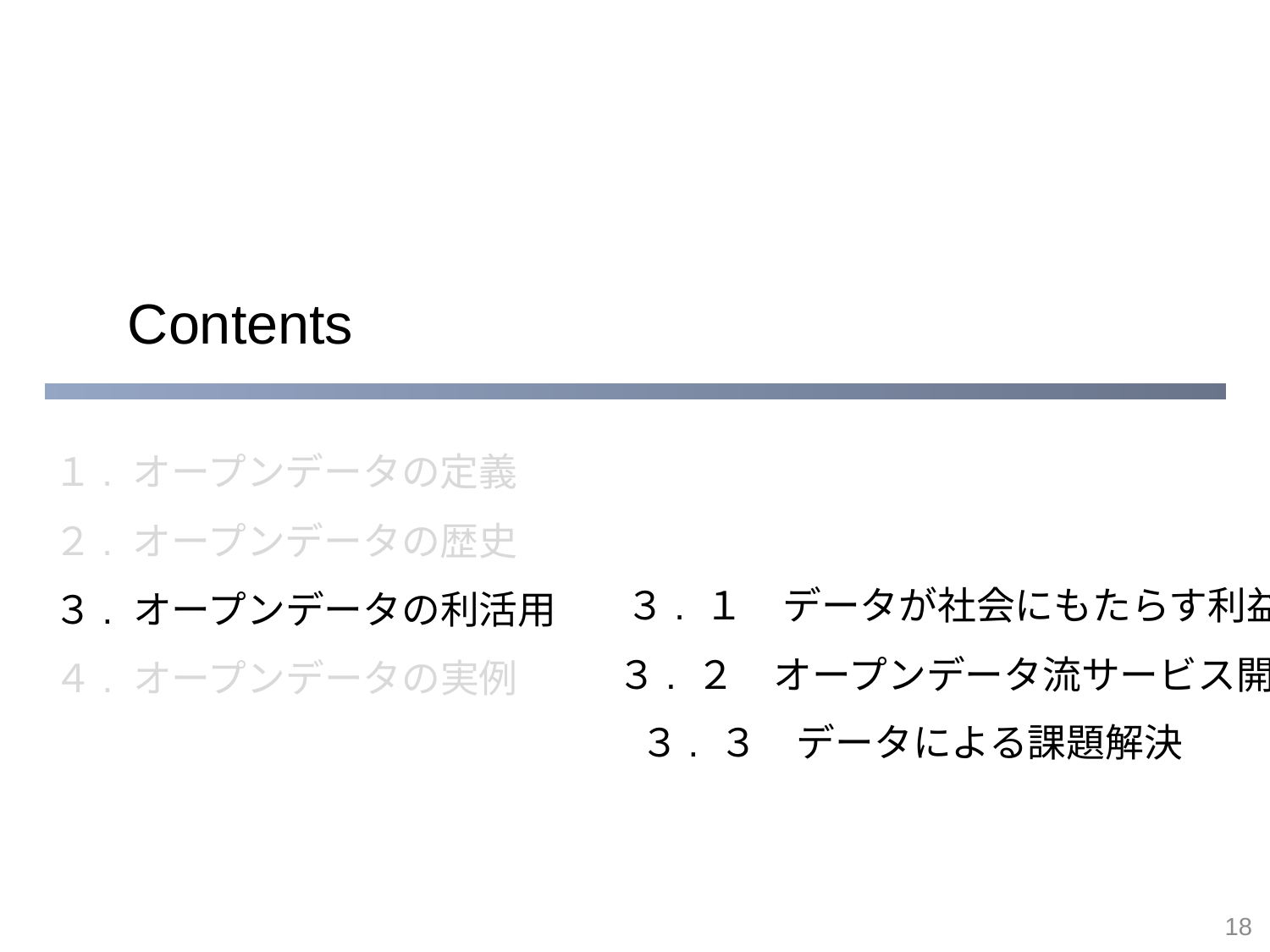

１. オープンデータの定義
２. オープンデータの歴史
３. １　データが社会にもたらす利益
３. オープンデータの利活用
３. ２　オープンデータ流サービス開発
４. オープンデータの実例
３. ３　データによる課題解決
18